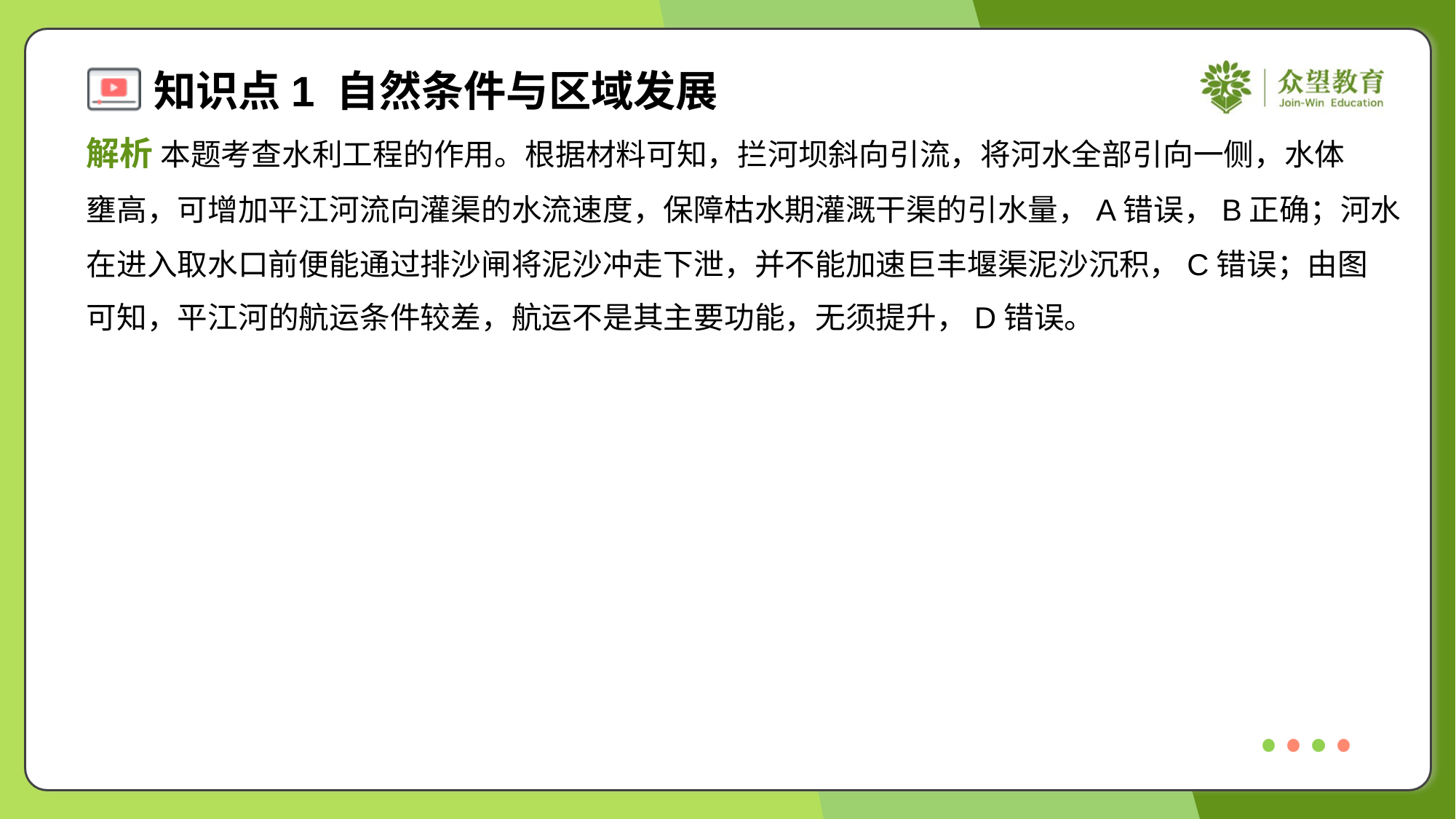

解析 本题考查水利工程的作用。根据材料可知，拦河坝斜向引流，将河水全部引向一侧，水体
壅高，可增加平江河流向灌渠的水流速度，保障枯水期灌溉干渠的引水量，A错误，B正确；河水
在进入取水口前便能通过排沙闸将泥沙冲走下泄，并不能加速巨丰堰渠泥沙沉积，C错误；由图
可知，平江河的航运条件较差，航运不是其主要功能，无须提升，D错误。